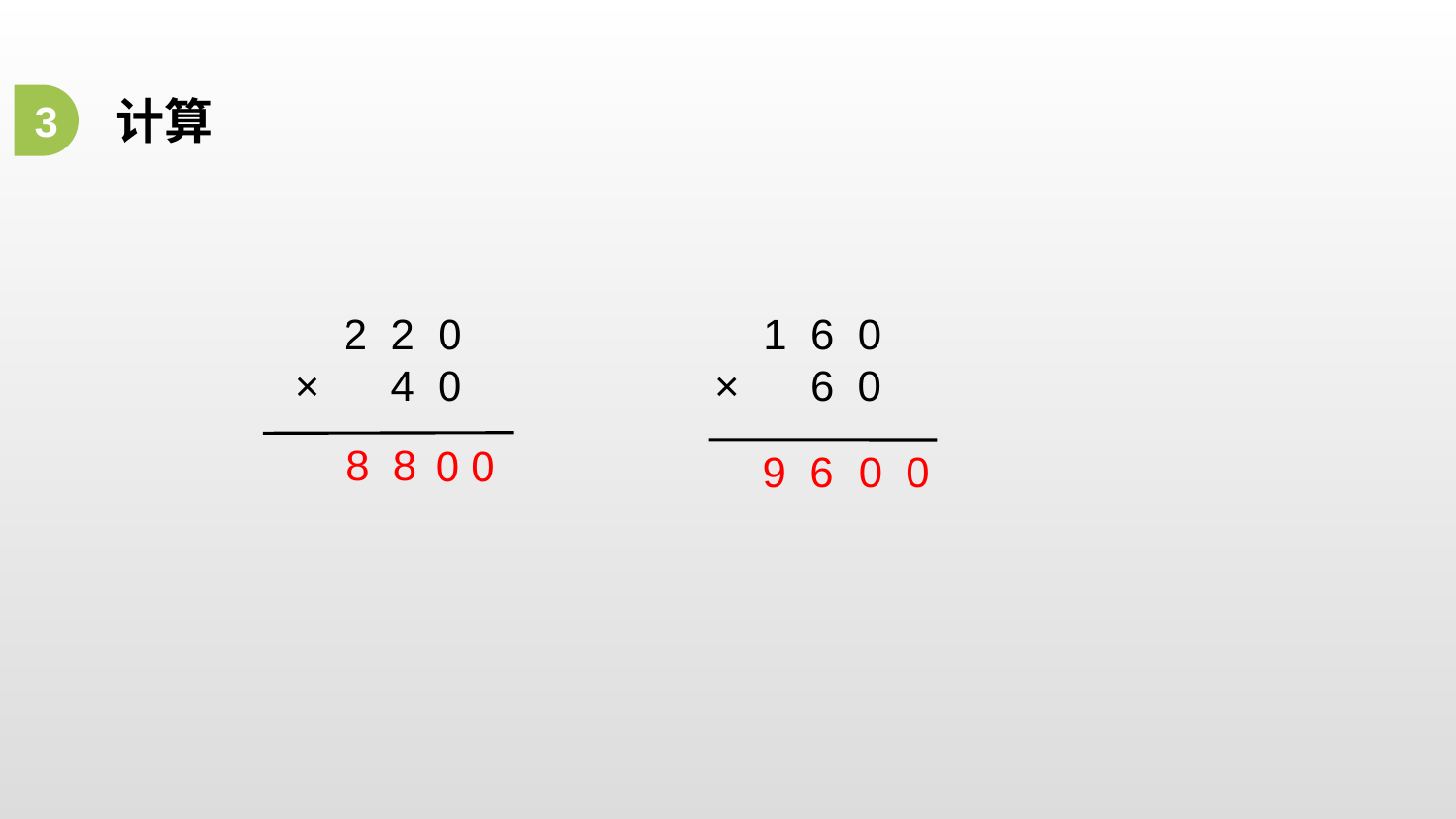

3
计算
1  6  0
×      6  0
2  2  0
×      4  0

8  8
0 0

9  6
0  0